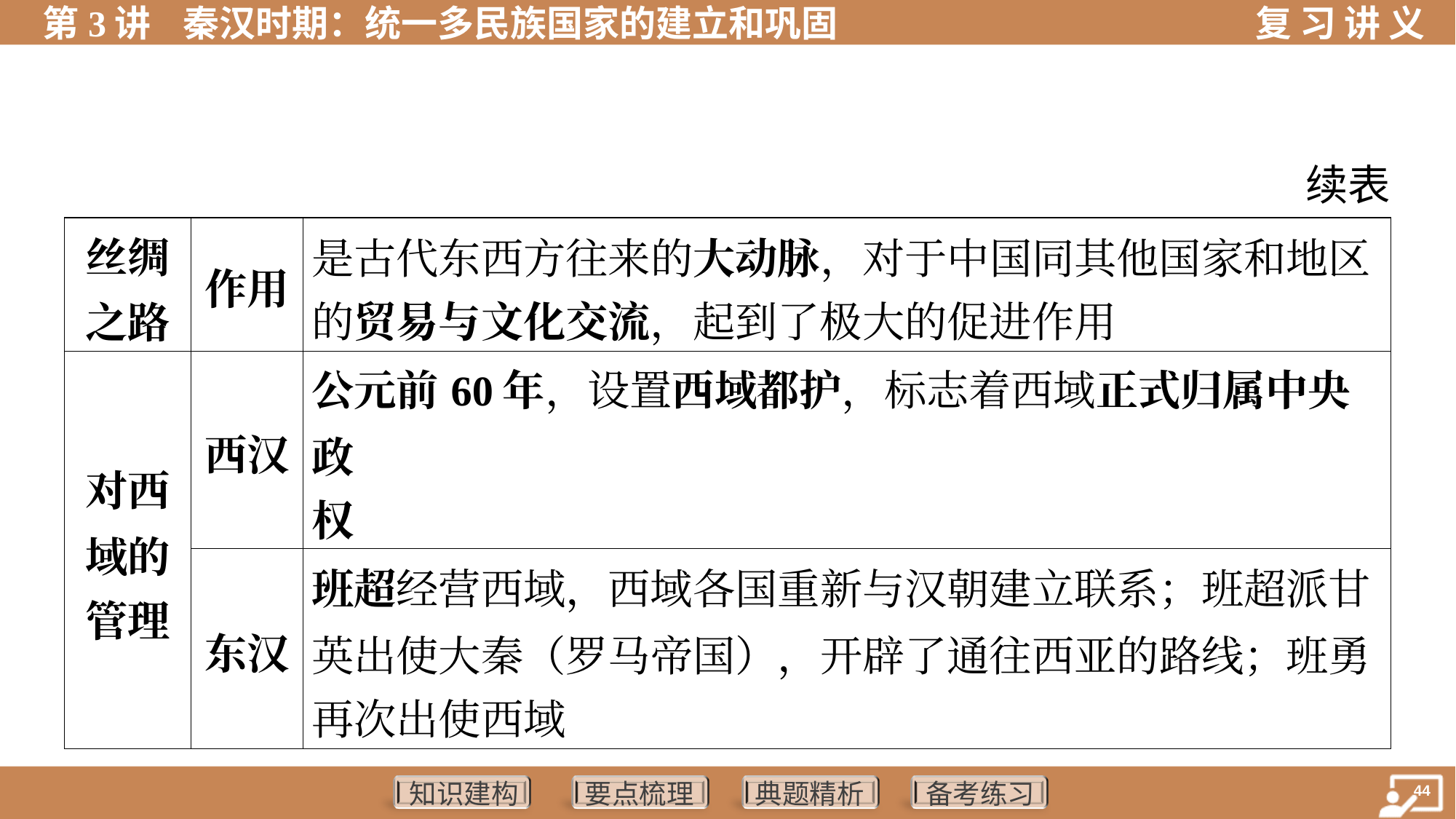

续表
| 丝绸 之路 | 作用 | 是古代东西方往来的大动脉，对于中国同其他国家和地区 的贸易与文化交流，起到了极大的促进作用 |  |
| --- | --- | --- | --- |
| 对西 域的 管理 | 西汉 | 公元前60年，设置西域都护，标志着西域正式归属中央政 权 |  |
|  | 东汉 | 班超经营西域，西域各国重新与汉朝建立联系；班超派甘 英出使大秦（罗马帝国），开辟了通往西亚的路线；班勇 再次出使西域 |  |